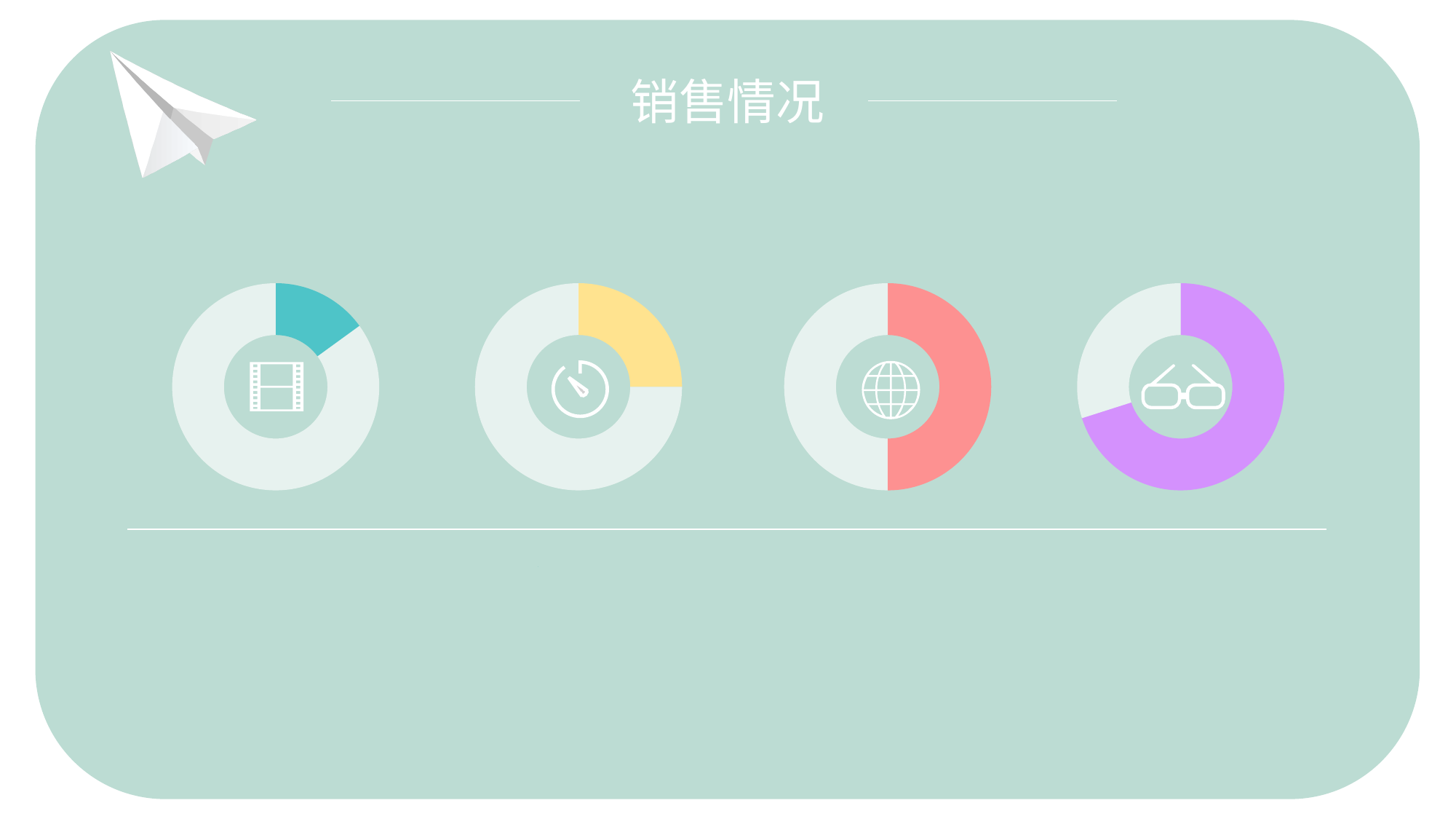

销售情况

### Chart

| Category | 销售额 |
|---|---|
| 第一季度 | 1.5 |
| 第二季度 | 8.5 |

### Chart

| Category | 销售额 |
|---|---|
| 第一季度 | 2.5 |
| 第二季度 | 7.5 |

### Chart

| Category | 销售额 |
|---|---|
| 第一季度 | 5.0 |
| 第二季度 | 5.0 |

### Chart

| Category | 销售额 |
|---|---|
| 第一季度 | 7.5 |
| 第二季度 | 3.2 |